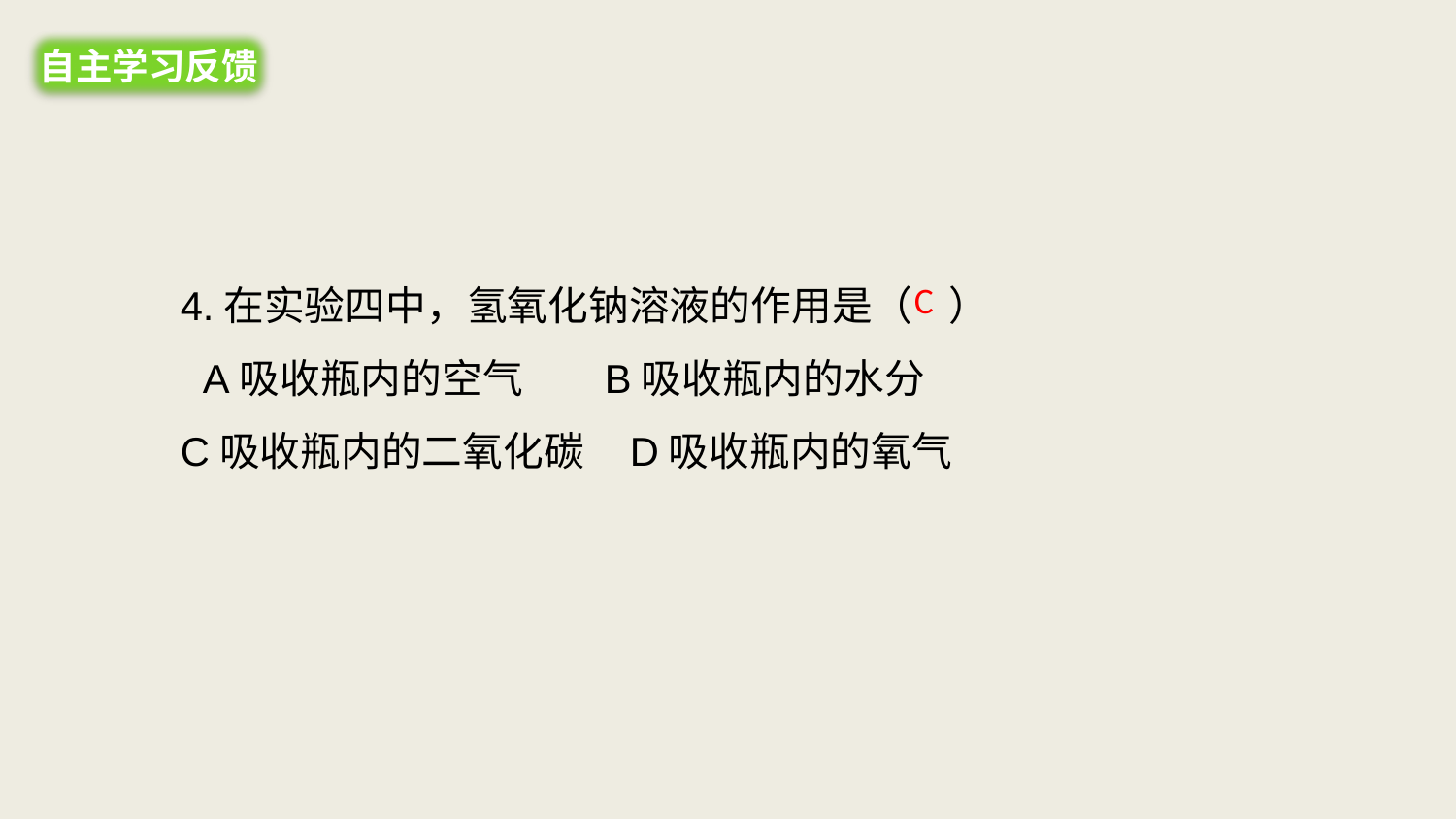

自主学习反馈
4.在实验四中，氢氧化钠溶液的作用是（    ）
  A吸收瓶内的空气        B吸收瓶内的水分
C吸收瓶内的二氧化碳    D吸收瓶内的氧气
C